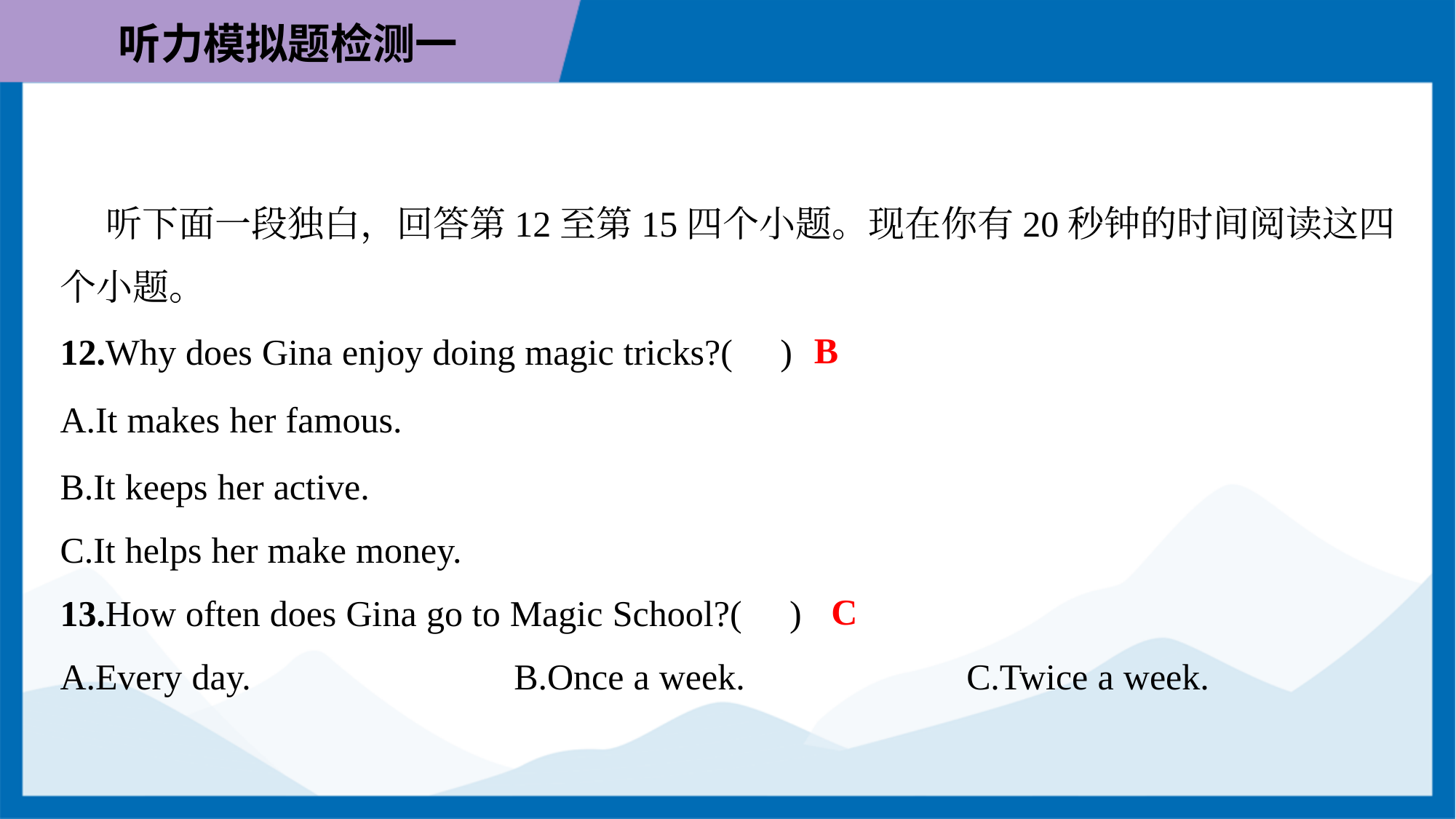

听下面一段独白，回答第12至第15四个小题。现在你有20秒钟的时间阅读这四
个小题。
B
12.Why does Gina enjoy doing magic tricks?(     )
A.It makes her famous.
B.It keeps her active.
C.It helps her make money.
C
13.How often does Gina go to Magic School?(     )
A.Every day.	B.Once a week.	C.Twice a week.